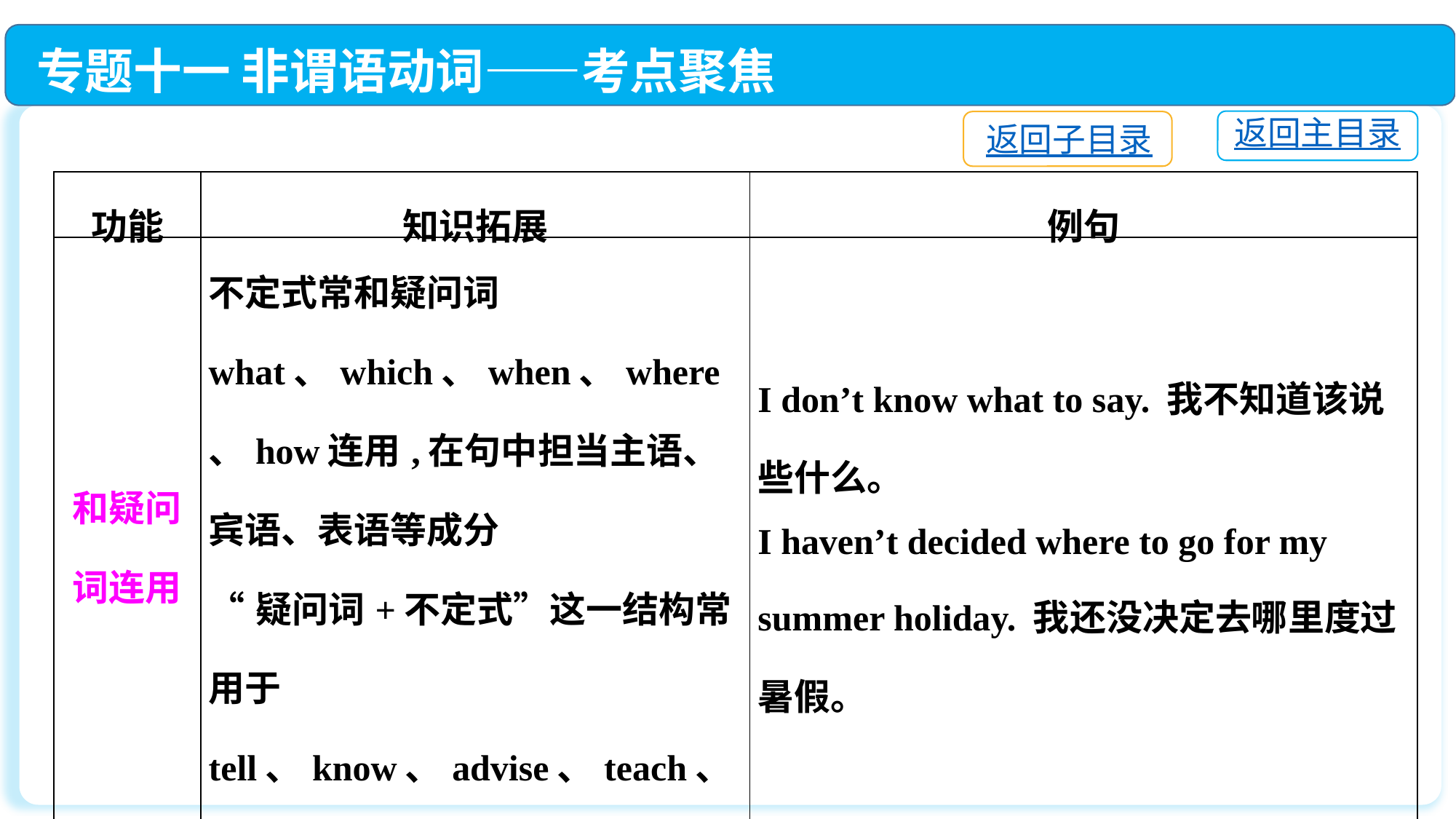

专题十一 非谓语动词——考点聚焦

返回主目录

返回子目录
| 功能 | 知识拓展 | 例句 |
| --- | --- | --- |
| 和疑问词连用 | 不定式常和疑问词what、which、when、where、how连用,在句中担当主语、宾语、表语等成分 “疑问词+不定式”这一结构常用于tell、know、advise、teach、find out、decide、discuss等动词后, 充当宾语 | I don’t know what to say. 我不知道该说些什么。 I haven’t decided where to go for my summer holiday. 我还没决定去哪里度过暑假。 |